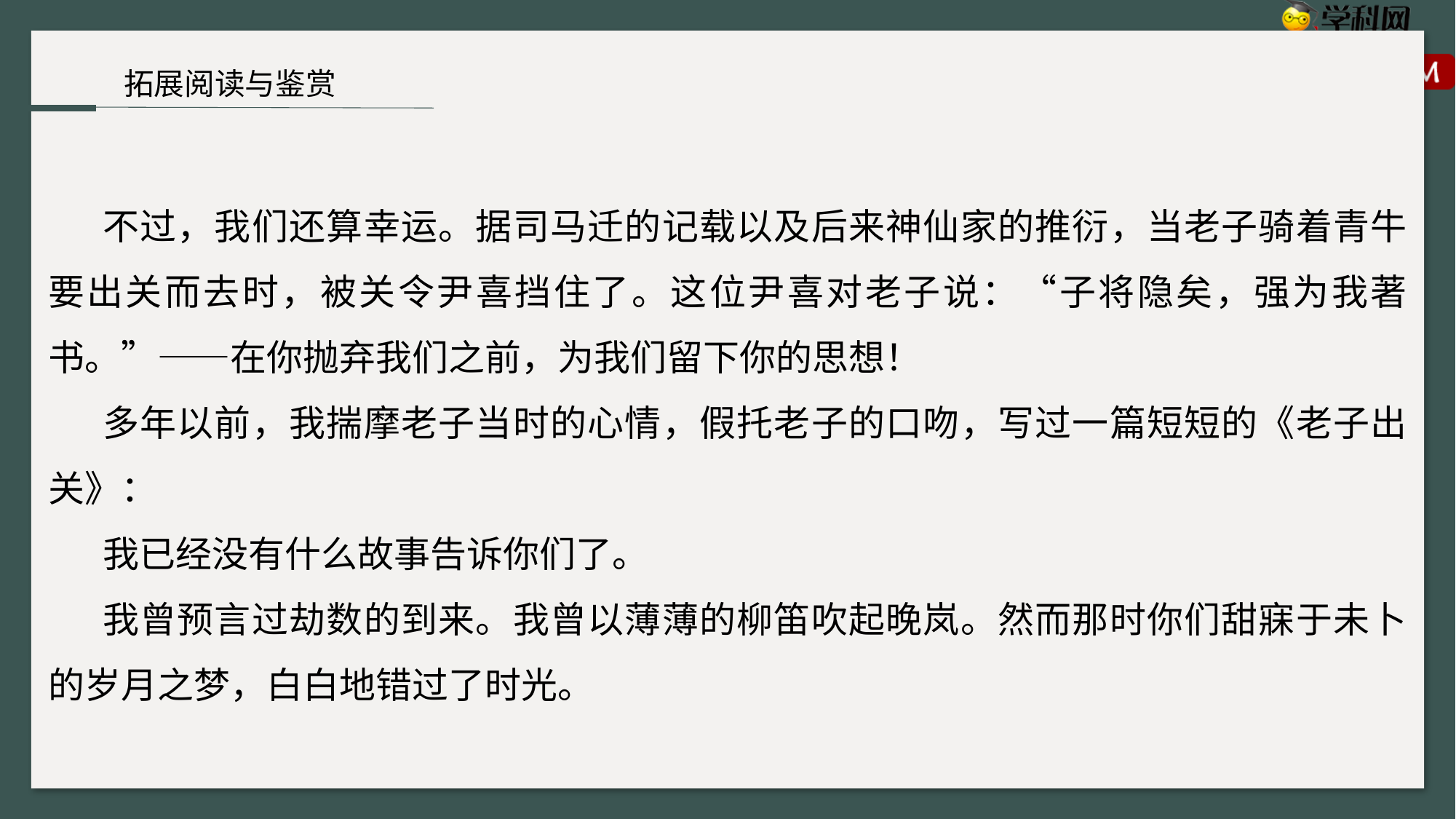

拓展阅读与鉴赏
不过，我们还算幸运。据司马迁的记载以及后来神仙家的推衍，当老子骑着青牛要出关而去时，被关令尹喜挡住了。这位尹喜对老子说：“子将隐矣，强为我著书。”——在你抛弃我们之前，为我们留下你的思想！
多年以前，我揣摩老子当时的心情，假托老子的口吻，写过一篇短短的《老子出关》：
我已经没有什么故事告诉你们了。
我曾预言过劫数的到来。我曾以薄薄的柳笛吹起晚岚。然而那时你们甜寐于未卜的岁月之梦，白白地错过了时光。